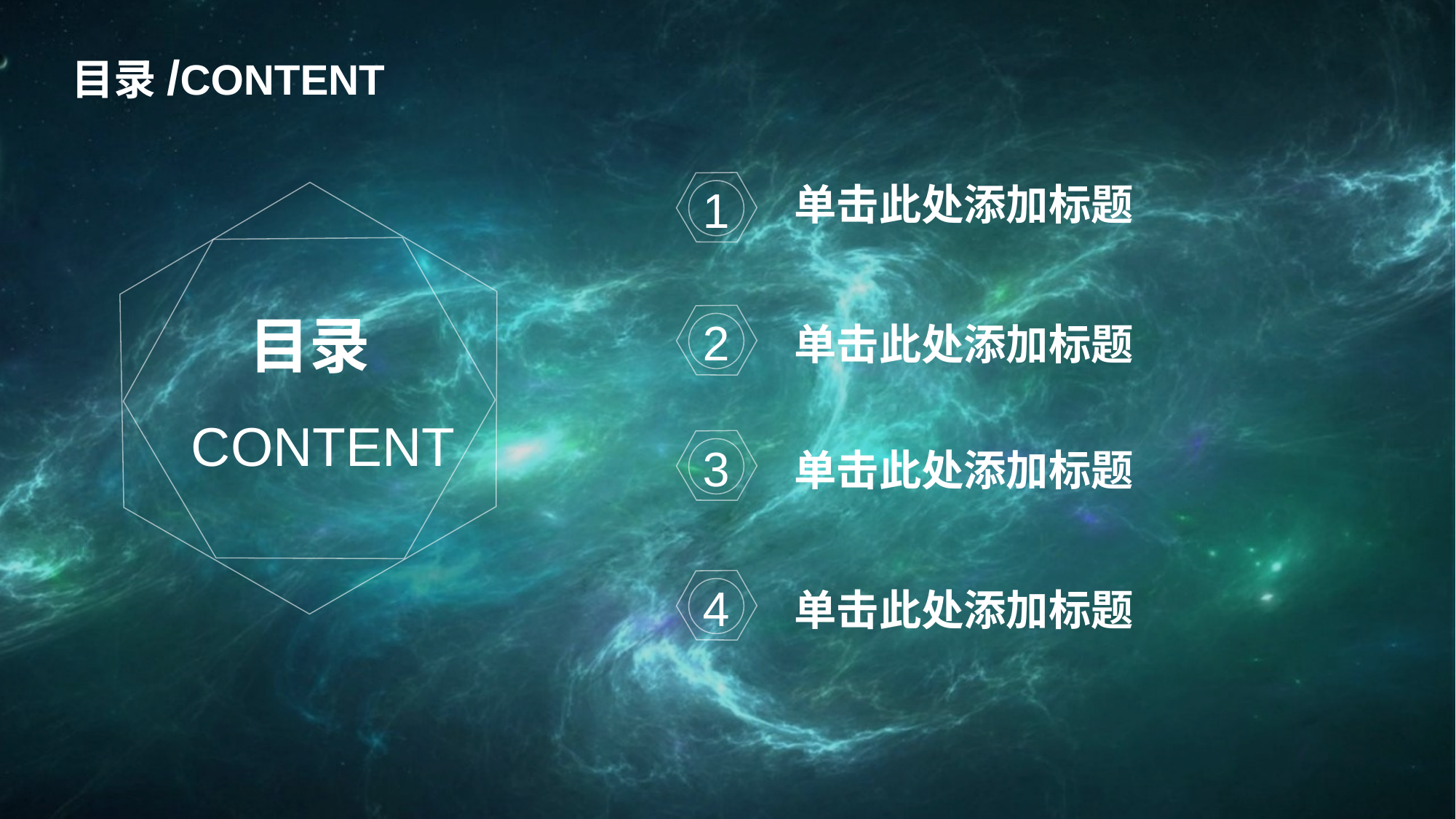

目录/CONTENT

单击此处添加标题
1

目录

2
单击此处添加标题
CONTENT

3
单击此处添加标题

4
单击此处添加标题